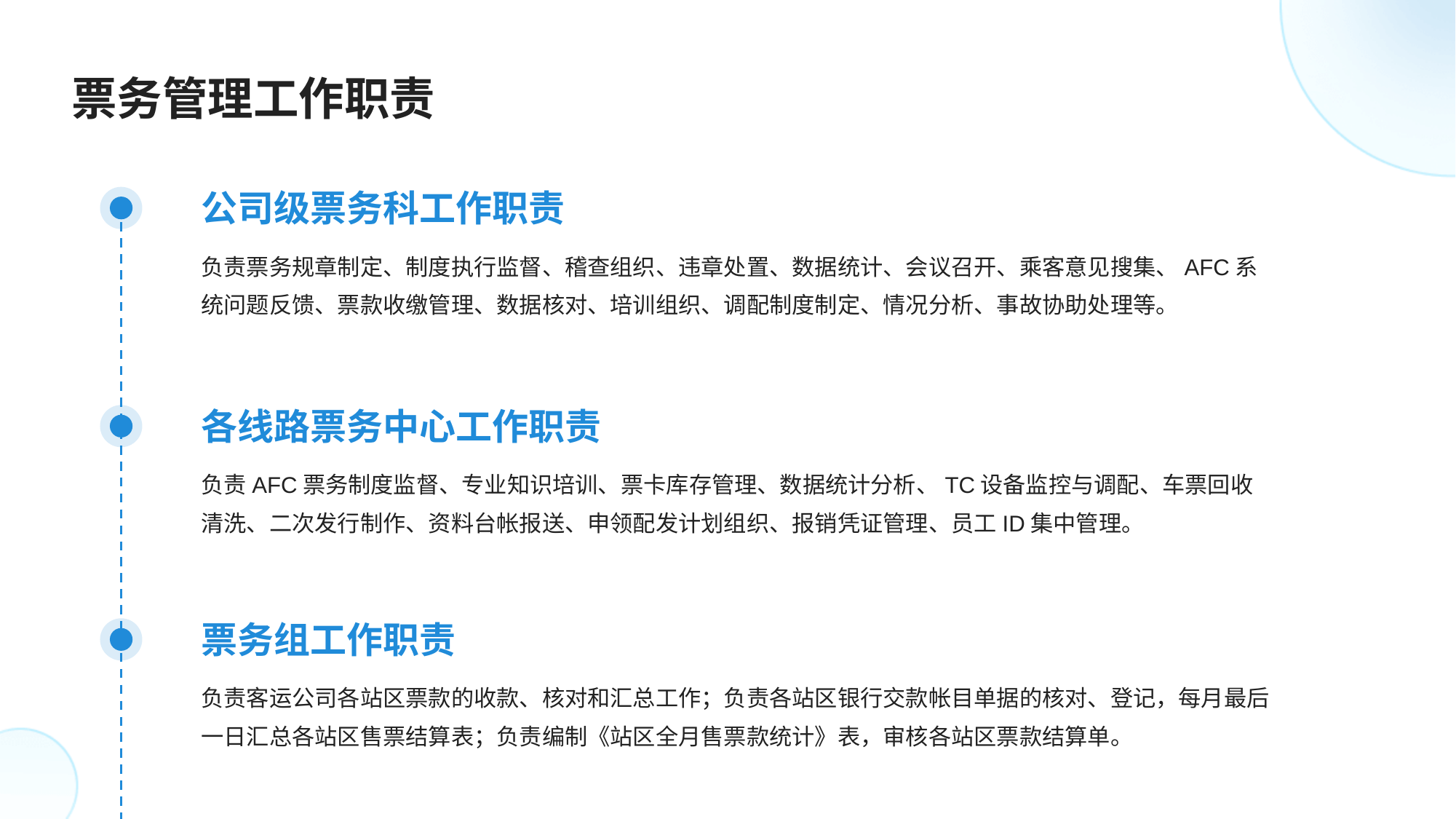

票务管理工作职责
公司级票务科工作职责

负责票务规章制定、制度执行监督、稽查组织、违章处置、数据统计、会议召开、乘客意见搜集、AFC系统问题反馈、票款收缴管理、数据核对、培训组织、调配制度制定、情况分析、事故协助处理等。
各线路票务中心工作职责

负责AFC票务制度监督、专业知识培训、票卡库存管理、数据统计分析、TC设备监控与调配、车票回收清洗、二次发行制作、资料台帐报送、申领配发计划组织、报销凭证管理、员工ID集中管理。
票务组工作职责

负责客运公司各站区票款的收款、核对和汇总工作；负责各站区银行交款帐目单据的核对、登记，每月最后一日汇总各站区售票结算表；负责编制《站区全月售票款统计》表，审核各站区票款结算单。